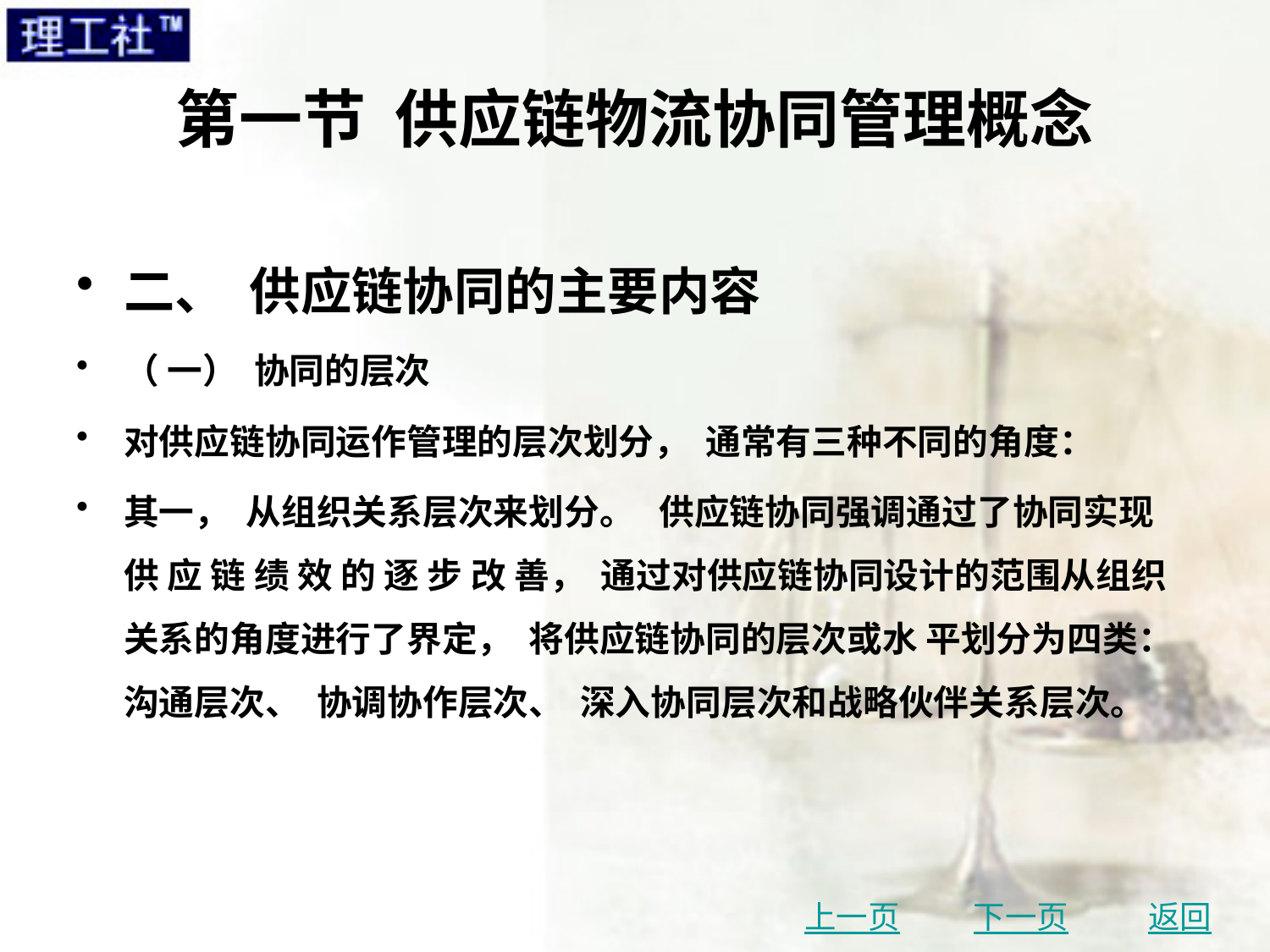

# 第一节  供应链物流协同管理概念
二、  供应链协同的主要内容
（ 一）  协同的层次
对供应链协同运作管理的层次划分，  通常有三种不同的角度：
其一，  从组织关系层次来划分。   供应链协同强调通过了协同实现 供 应 链 绩 效 的 逐 步 改 善，  通过对供应链协同设计的范围从组织关系的角度进行了界定，  将供应链协同的层次或水 平划分为四类：  沟通层次、  协调协作层次、  深入协同层次和战略伙伴关系层次。
上一页
下一页
返回